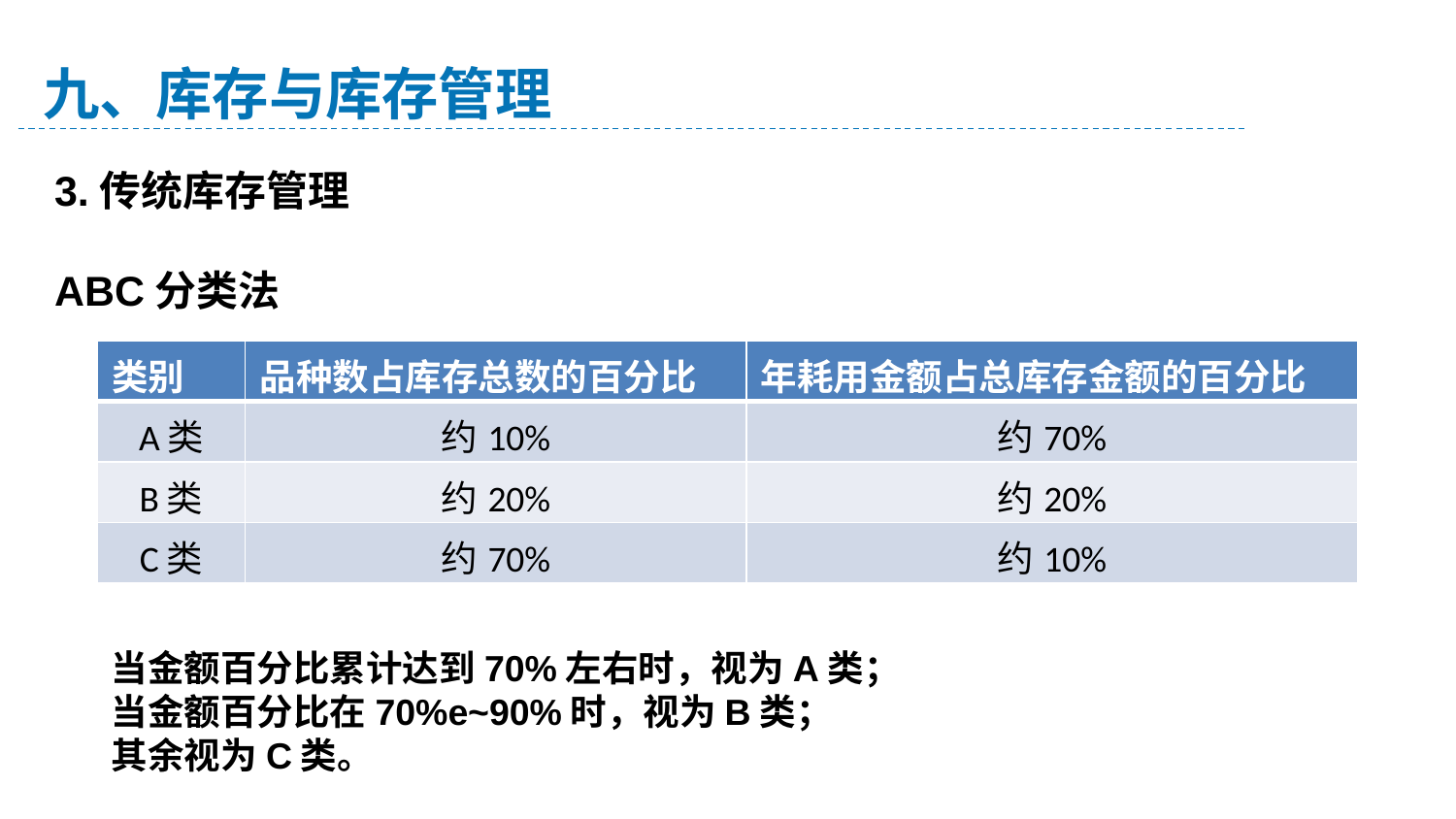

九、库存与库存管理
3.传统库存管理

ABC分类法

| 类别 | 品种数占库存总数的百分比 | 年耗用金额占总库存金额的百分比 |
| --- | --- | --- |
| A类 | 约10% | 约70% |
| B类 | 约20% | 约20% |
| C类 | 约70% | 约10% |
当金额百分比累计达到70%左右时，视为A类；
当金额百分比在70%e~90%时，视为B类；
其余视为C类。